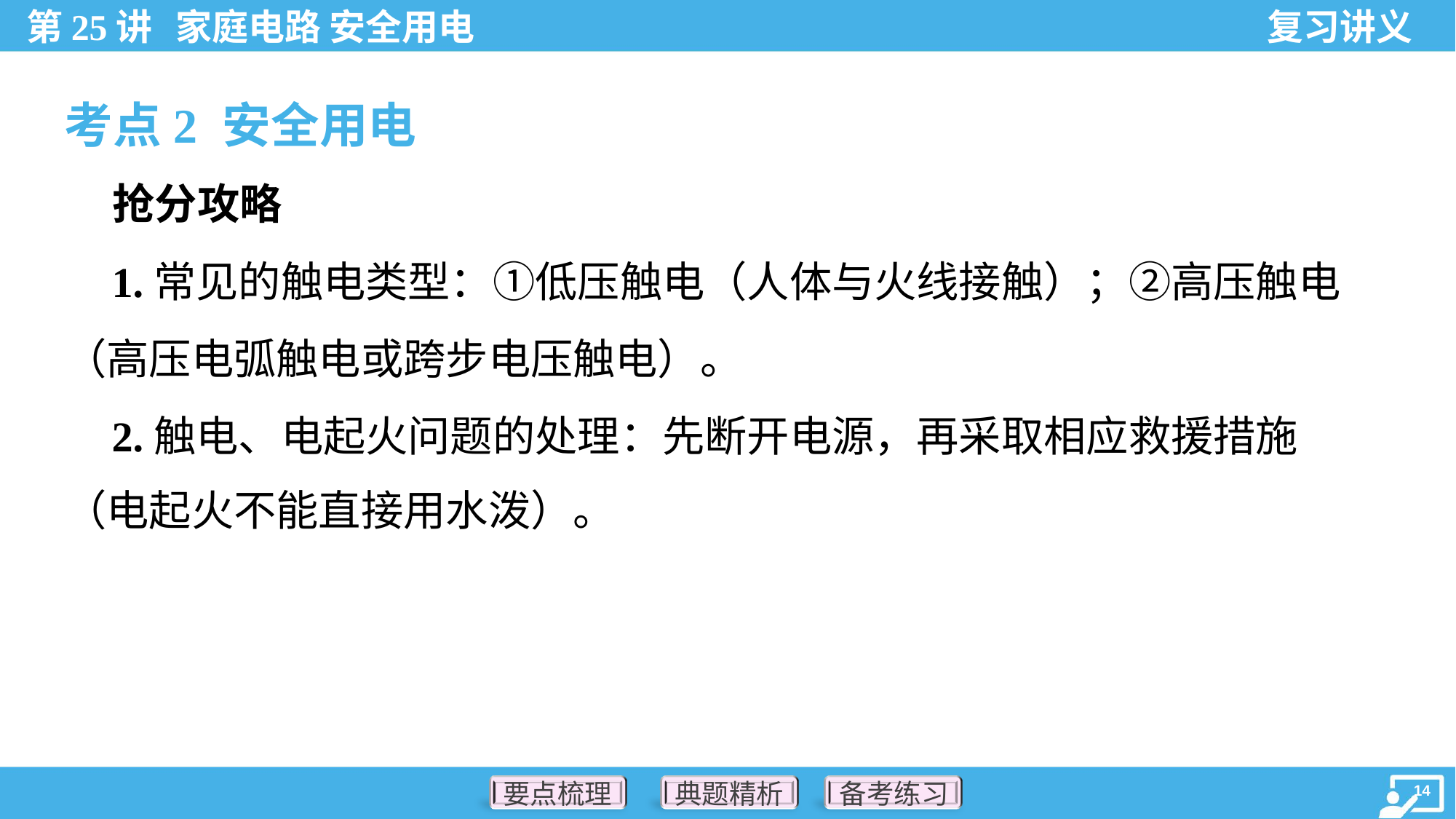

考点2 安全用电
    抢分攻略
    1.常见的触电类型：①低压触电（人体与火线接触）；②高压触电
（高压电弧触电或跨步电压触电）。
    2.触电、电起火问题的处理：先断开电源，再采取相应救援措施
（电起火不能直接用水泼）。